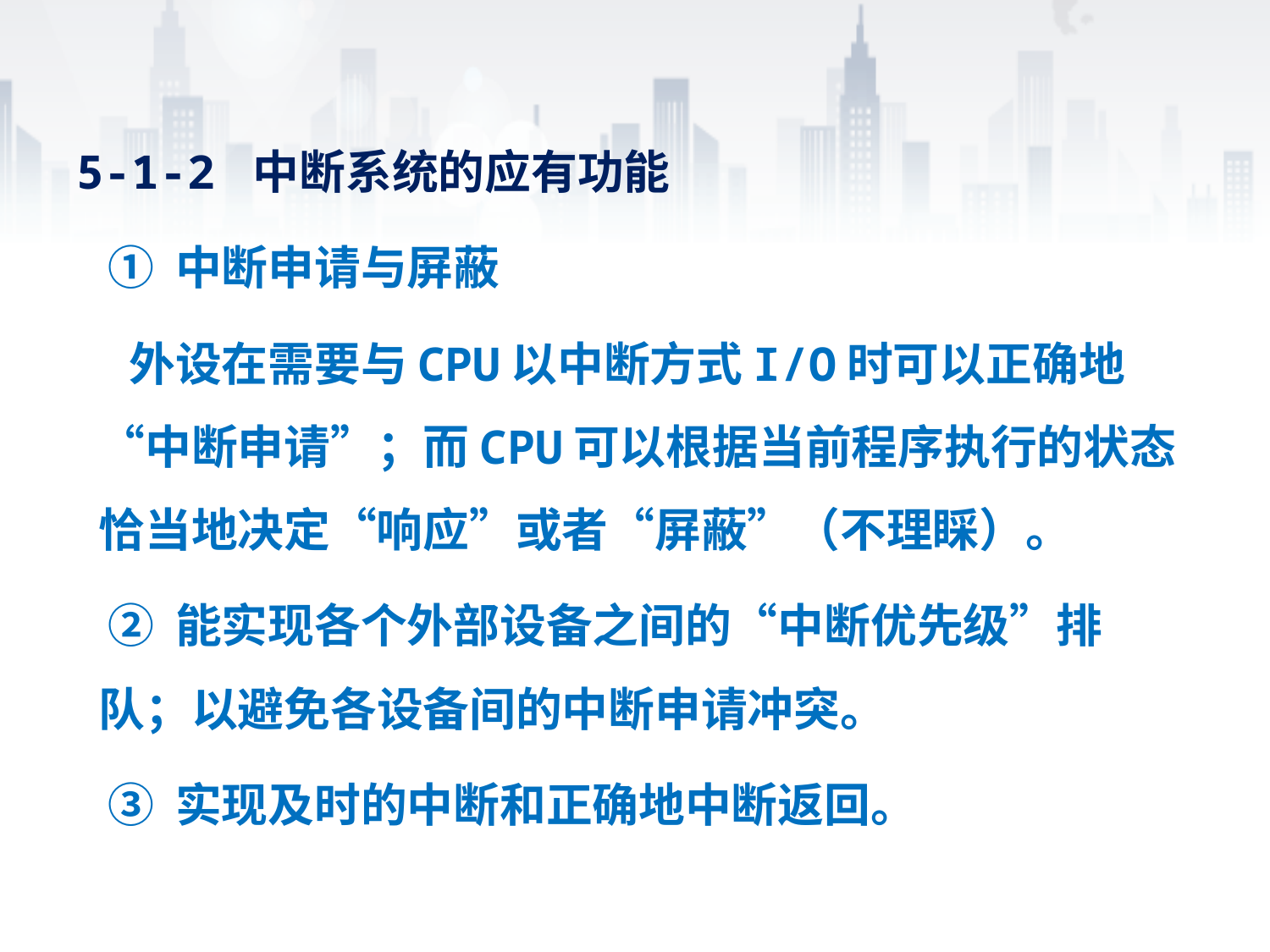

5-1-2 中断系统的应有功能
   ① 中断申请与屏蔽
    外设在需要与CPU以中断方式I/O时可以正确地“中断申请”；而CPU可以根据当前程序执行的状态恰当地决定“响应”或者“屏蔽”（不理睬）。
   ② 能实现各个外部设备之间的“中断优先级”排队；以避免各设备间的中断申请冲突。
   ③ 实现及时的中断和正确地中断返回。